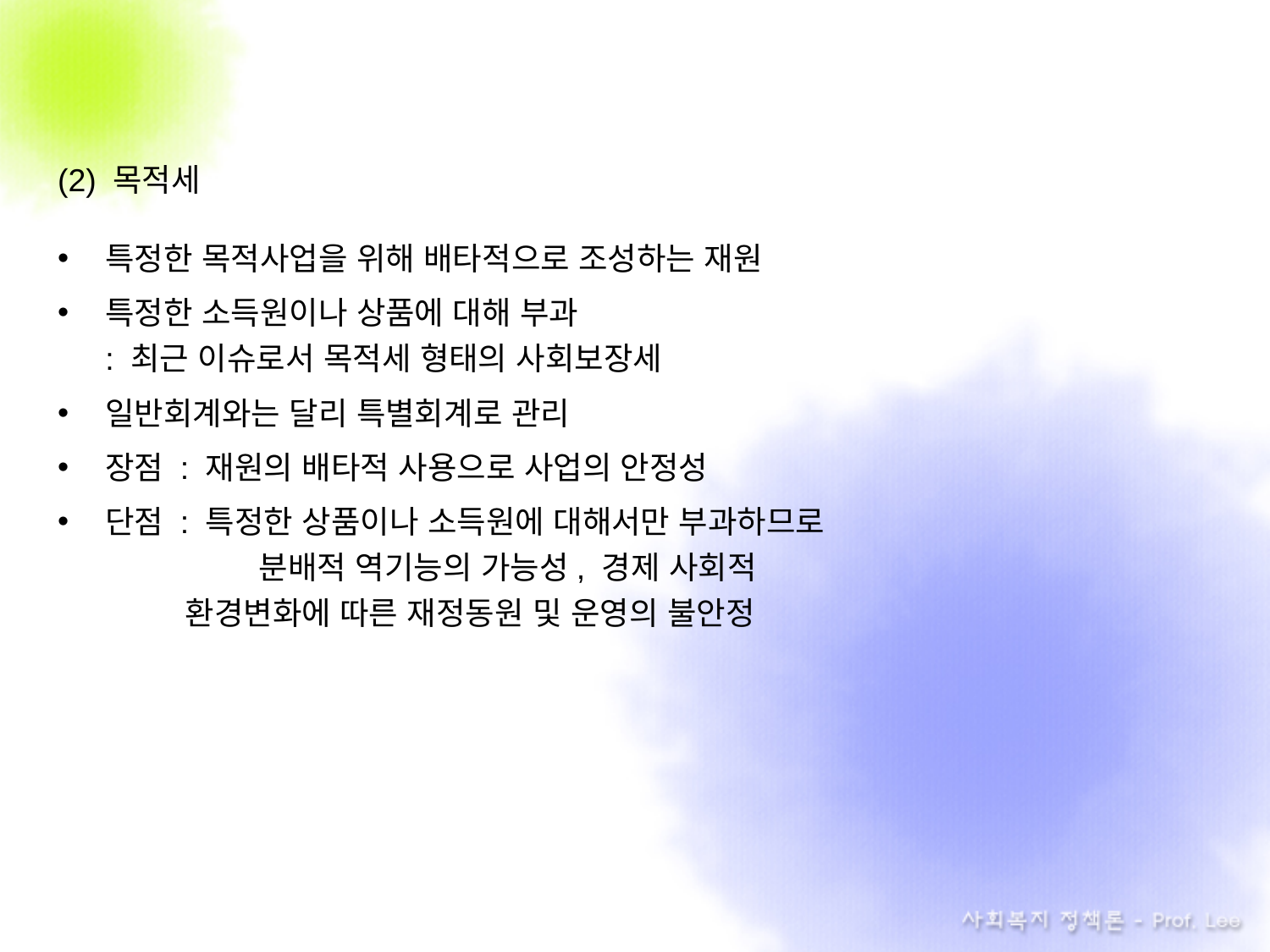

(2) 목적세

특정한 목적사업을 위해 배타적으로 조성하는 재원
특정한 소득원이나 상품에 대해 부과
: 최근 이슈로서 목적세 형태의 사회보장세
일반회계와는 달리 특별회계로 관리
장점 : 재원의 배타적 사용으로 사업의 안정성
단점 : 특정한 상품이나 소득원에 대해서만 부과하므로
	   분배적 역기능의 가능성, 경제 사회적
         환경변화에 따른 재정동원 및 운영의 불안정